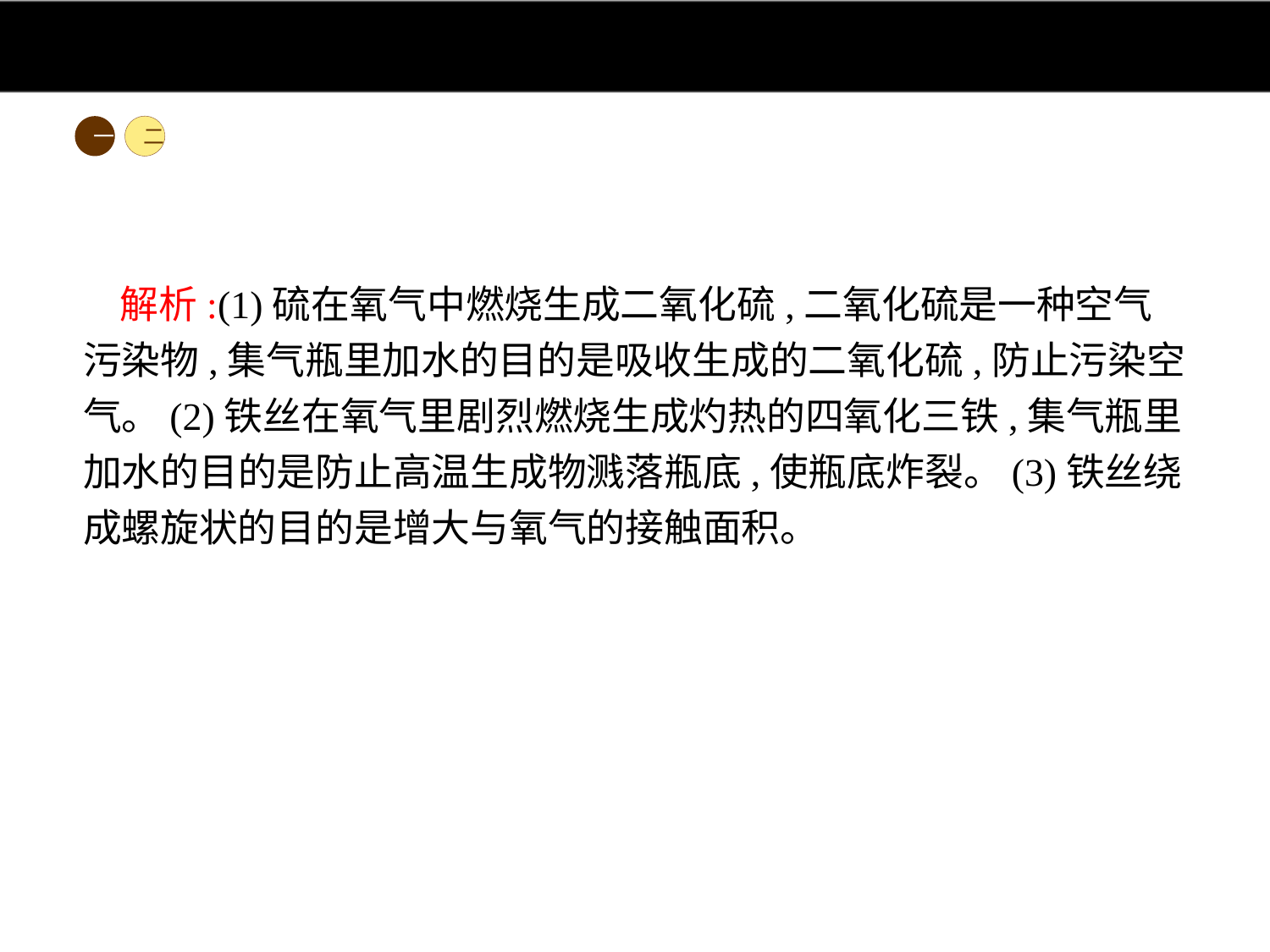

一
二
解析:(1)硫在氧气中燃烧生成二氧化硫,二氧化硫是一种空气污染物,集气瓶里加水的目的是吸收生成的二氧化硫,防止污染空气。(2)铁丝在氧气里剧烈燃烧生成灼热的四氧化三铁,集气瓶里加水的目的是防止高温生成物溅落瓶底,使瓶底炸裂。(3)铁丝绕成螺旋状的目的是增大与氧气的接触面积。
答案:(1)吸收生成的二氧化硫,防止污染空气
(2)防止高温生成物溅落瓶底,使瓶底炸裂
(3)增大与氧气反应的接触面积